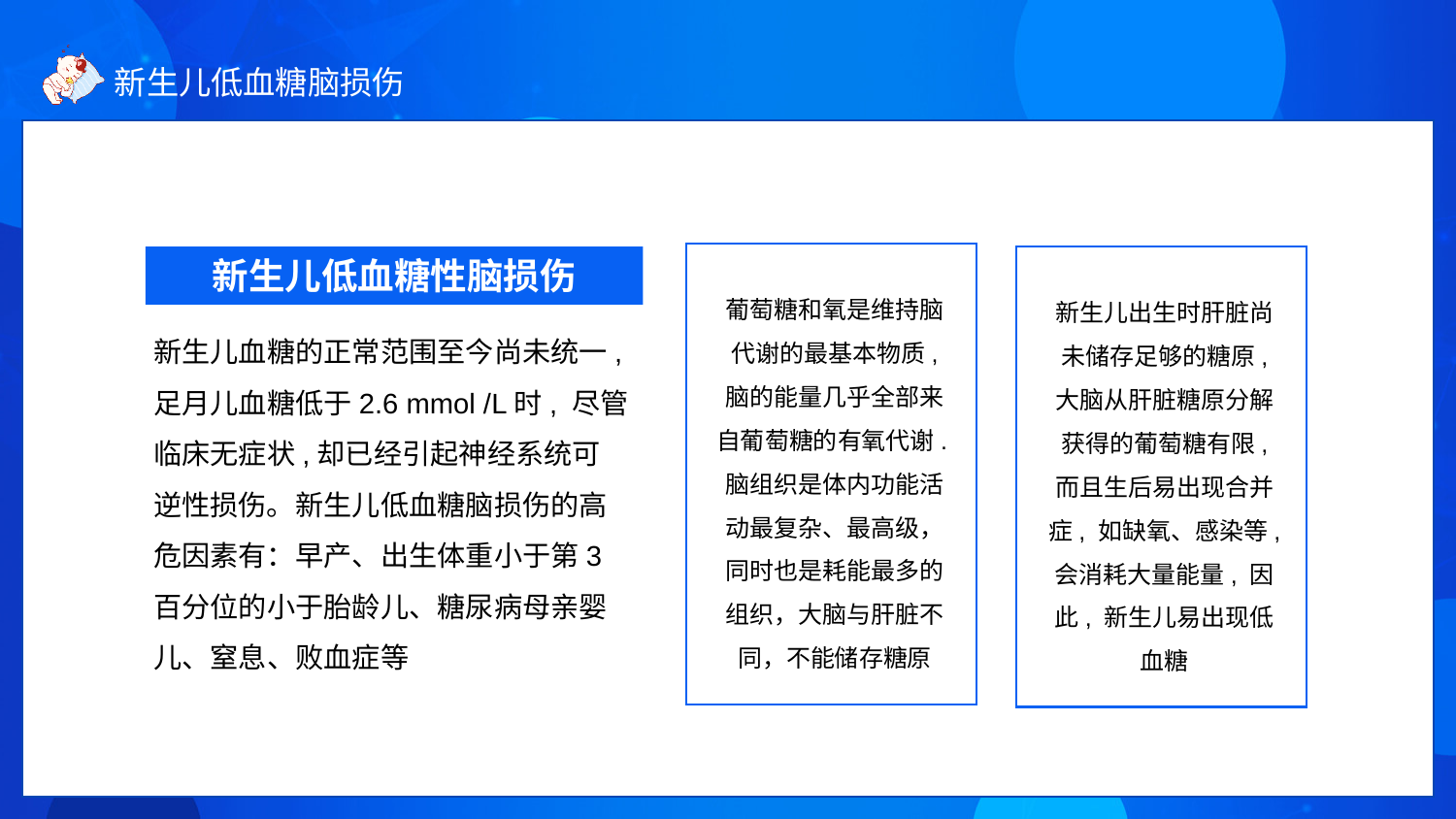

葡萄糖和氧是维持脑代谢的最基本物质, 脑的能量几乎全部来自葡萄糖的有氧代谢.脑组织是体内功能活动最复杂、最高级，同时也是耗能最多的组织，大脑与肝脏不同，不能储存糖原
新生儿低血糖性脑损伤

新生儿出生时肝脏尚未储存足够的糖原, 大脑从肝脏糖原分解获得的葡萄糖有限, 而且生后易出现合并症, 如缺氧、感染等, 会消耗大量能量, 因此, 新生儿易出现低血糖
新生儿血糖的正常范围至今尚未统一,足月儿血糖低于2.6 mmol /L时, 尽管临床无症状,却已经引起神经系统可逆性损伤。新生儿低血糖脑损伤的高危因素有：早产、出生体重小于第3百分位的小于胎龄儿、糖尿病母亲婴儿、窒息、败血症等